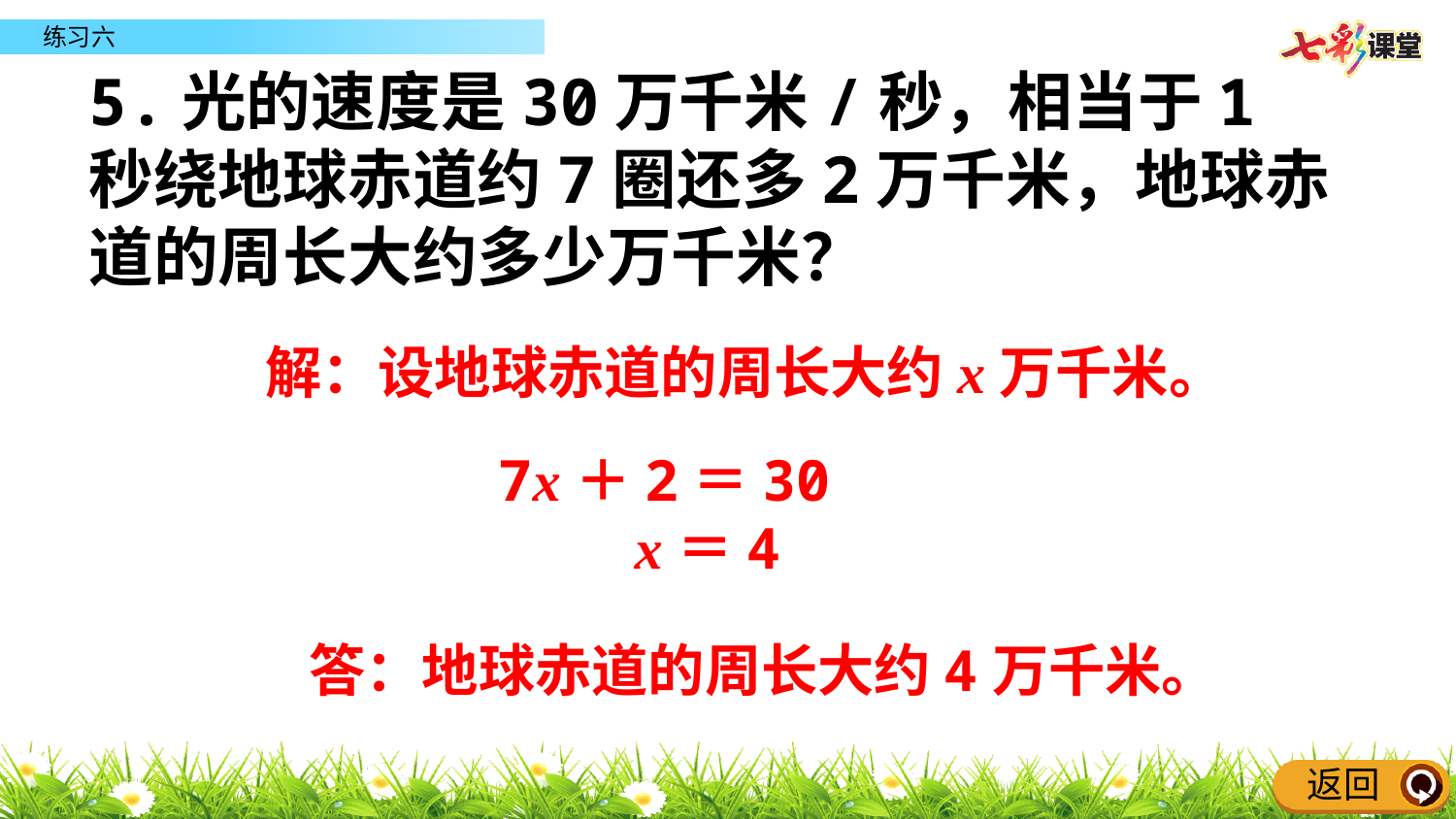

5.光的速度是30万千米/秒，相当于1秒绕地球赤道约7圈还多2万千米，地球赤道的周长大约多少万千米？
解：设地球赤道的周长大约x万千米。
7x＋2＝30
    x＝4
答：地球赤道的周长大约4万千米。